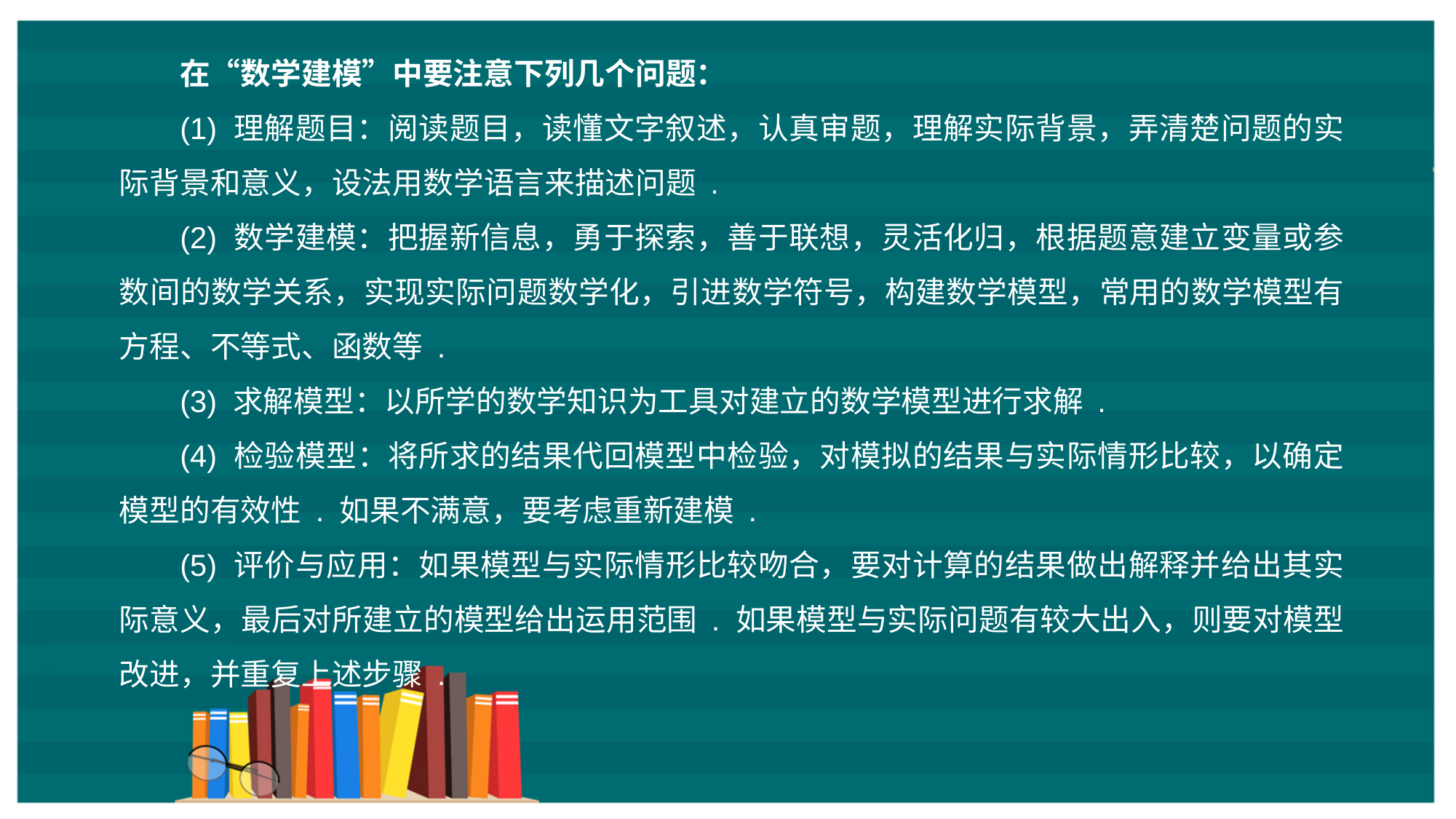

在“数学建模”中要注意下列几个问题：
(1) 理解题目：阅读题目，读懂文字叙述，认真审题，理解实际背景，弄清楚问题的实际背景和意义，设法用数学语言来描述问题 .
(2) 数学建模：把握新信息，勇于探索，善于联想，灵活化归，根据题意建立变量或参数间的数学关系，实现实际问题数学化，引进数学符号，构建数学模型，常用的数学模型有方程、不等式、函数等 .
(3) 求解模型：以所学的数学知识为工具对建立的数学模型进行求解 .
(4) 检验模型：将所求的结果代回模型中检验，对模拟的结果与实际情形比较，以确定模型的有效性 . 如果不满意，要考虑重新建模 .
(5) 评价与应用：如果模型与实际情形比较吻合，要对计算的结果做出解释并给出其实际意义，最后对所建立的模型给出运用范围 . 如果模型与实际问题有较大出入，则要对模型改进，并重复上述步骤 .